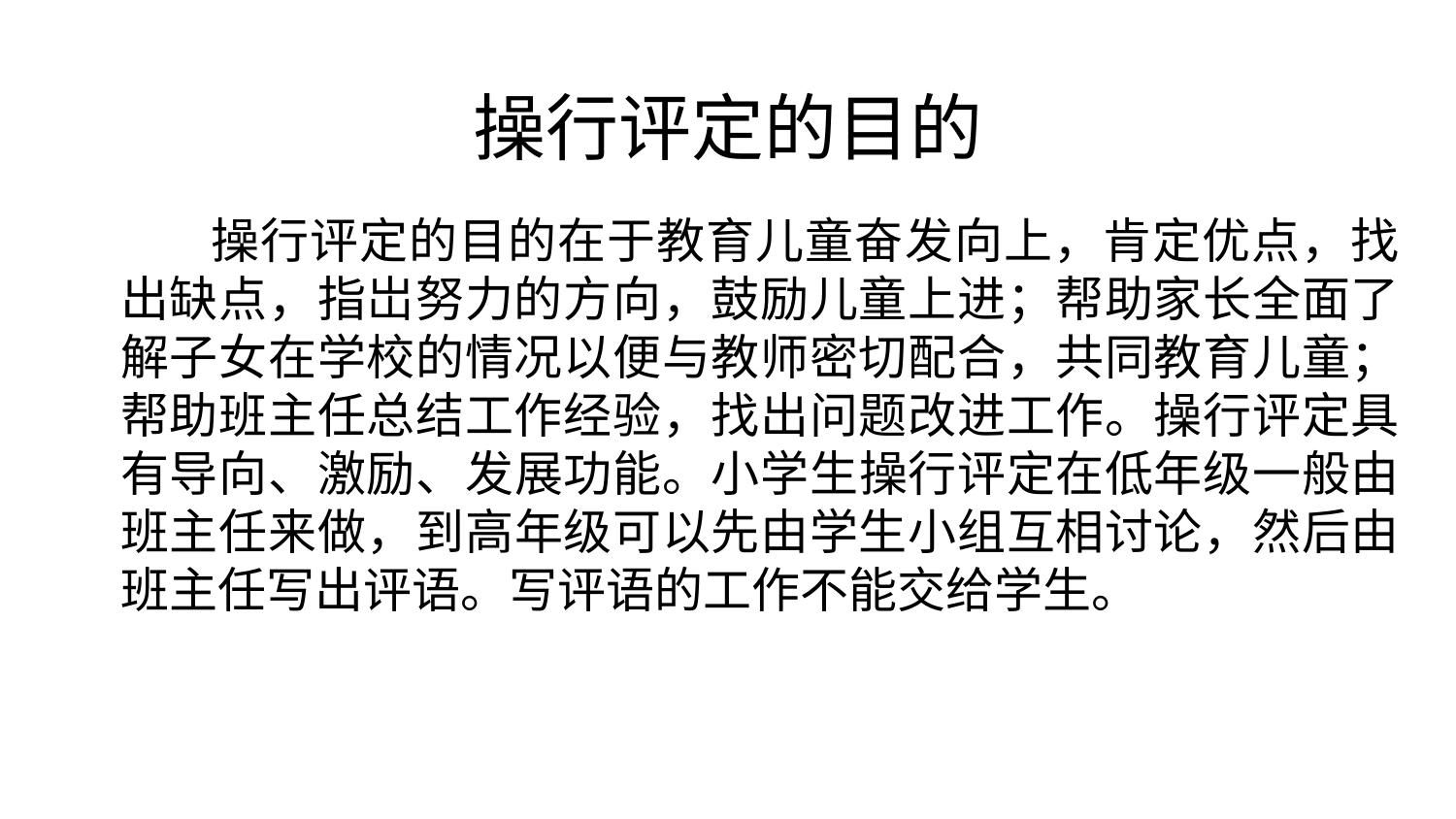

# 操行评定的目的
           操行评定的目的在于教育儿童奋发向上，肯定优点，找出缺点，指岀努力的方向，鼓励儿童上进；帮助家长全面了解子女在学校的情况以便与教师密切配合，共同教育儿童；帮助班主任总结工作经验，找出问题改进工作。操行评定具有导向、激励、发展功能。小学生操行评定在低年级一般由班主任来做，到高年级可以先由学生小组互相讨论，然后由班主任写出评语。写评语的工作不能交给学生。